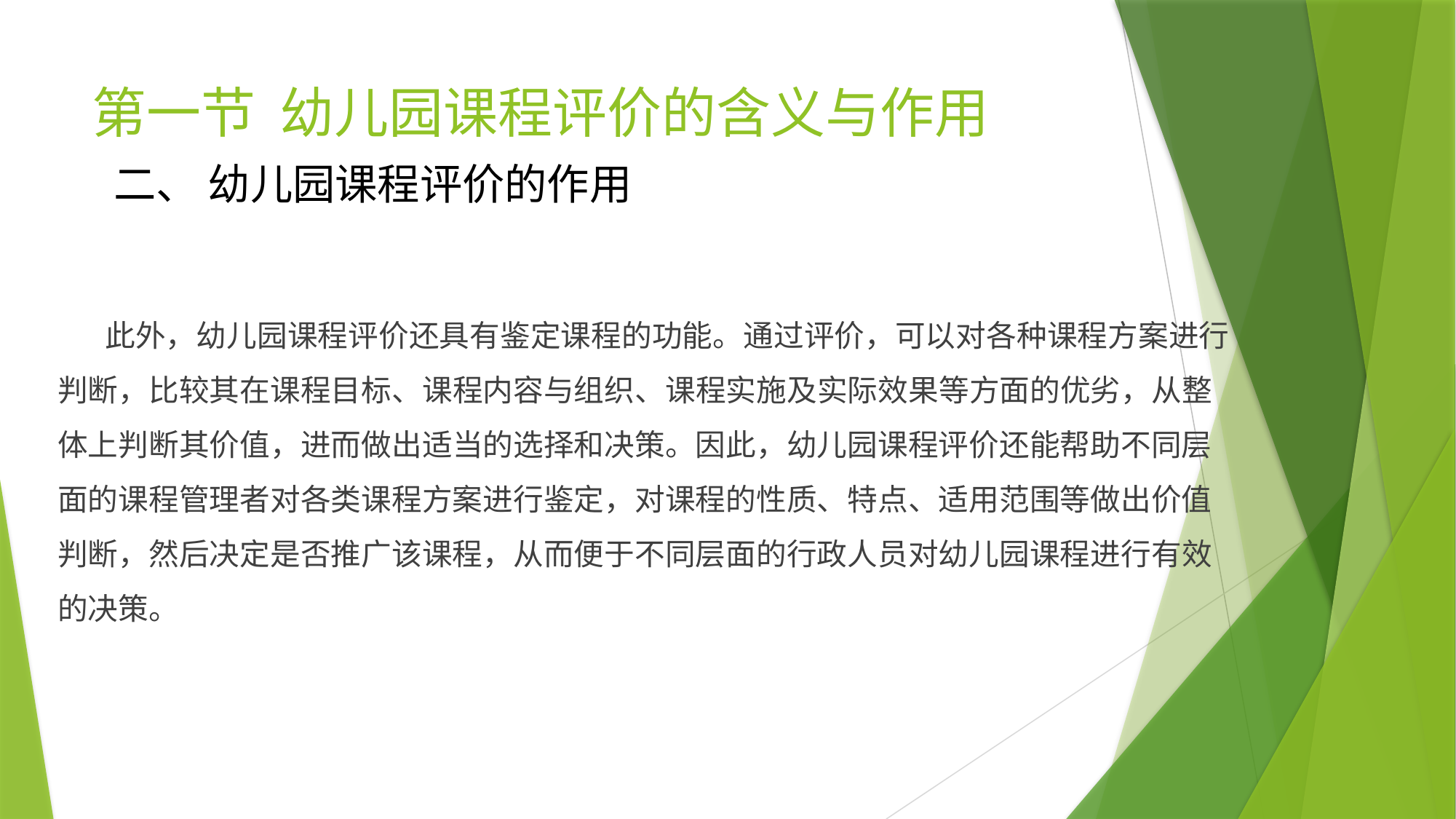

# 第一节  幼儿园课程评价的含义与作用
二、 幼儿园课程评价的作用
      此外，幼儿园课程评价还具有鉴定课程的功能。通过评价，可以对各种课程方案进行判断，比较其在课程目标、课程内容与组织、课程实施及实际效果等方面的优劣，从整体上判断其价值，进而做出适当的选择和决策。因此，幼儿园课程评价还能帮助不同层面的课程管理者对各类课程方案进行鉴定，对课程的性质、特点、适用范围等做出价值判断，然后决定是否推广该课程，从而便于不同层面的行政人员对幼儿园课程进行有效的决策。